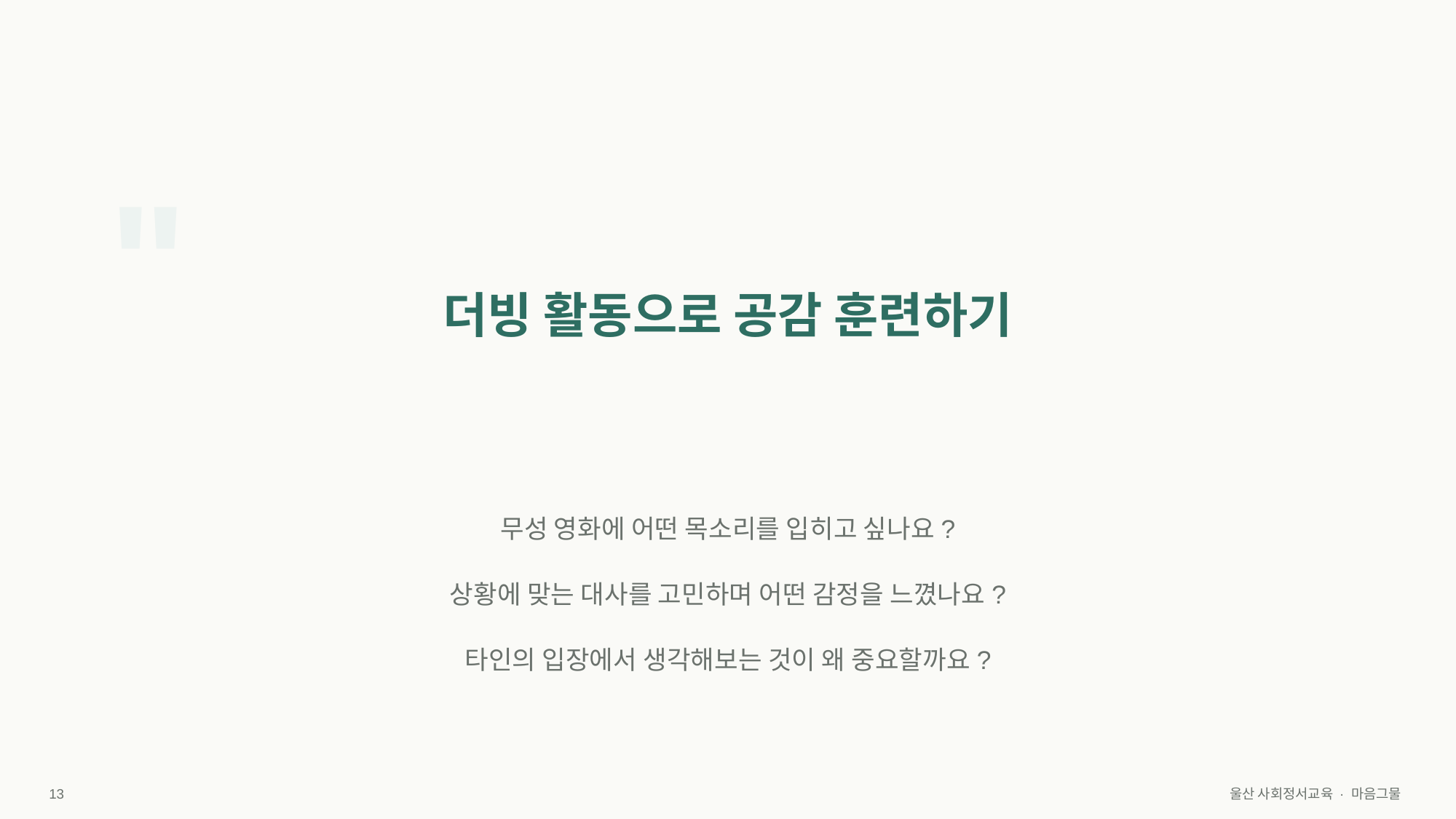

"
더빙 활동으로 공감 훈련하기
무성 영화에 어떤 목소리를 입히고 싶나요?
상황에 맞는 대사를 고민하며 어떤 감정을 느꼈나요?
타인의 입장에서 생각해보는 것이 왜 중요할까요?
13
울산 사회정서교육 · 마음그물